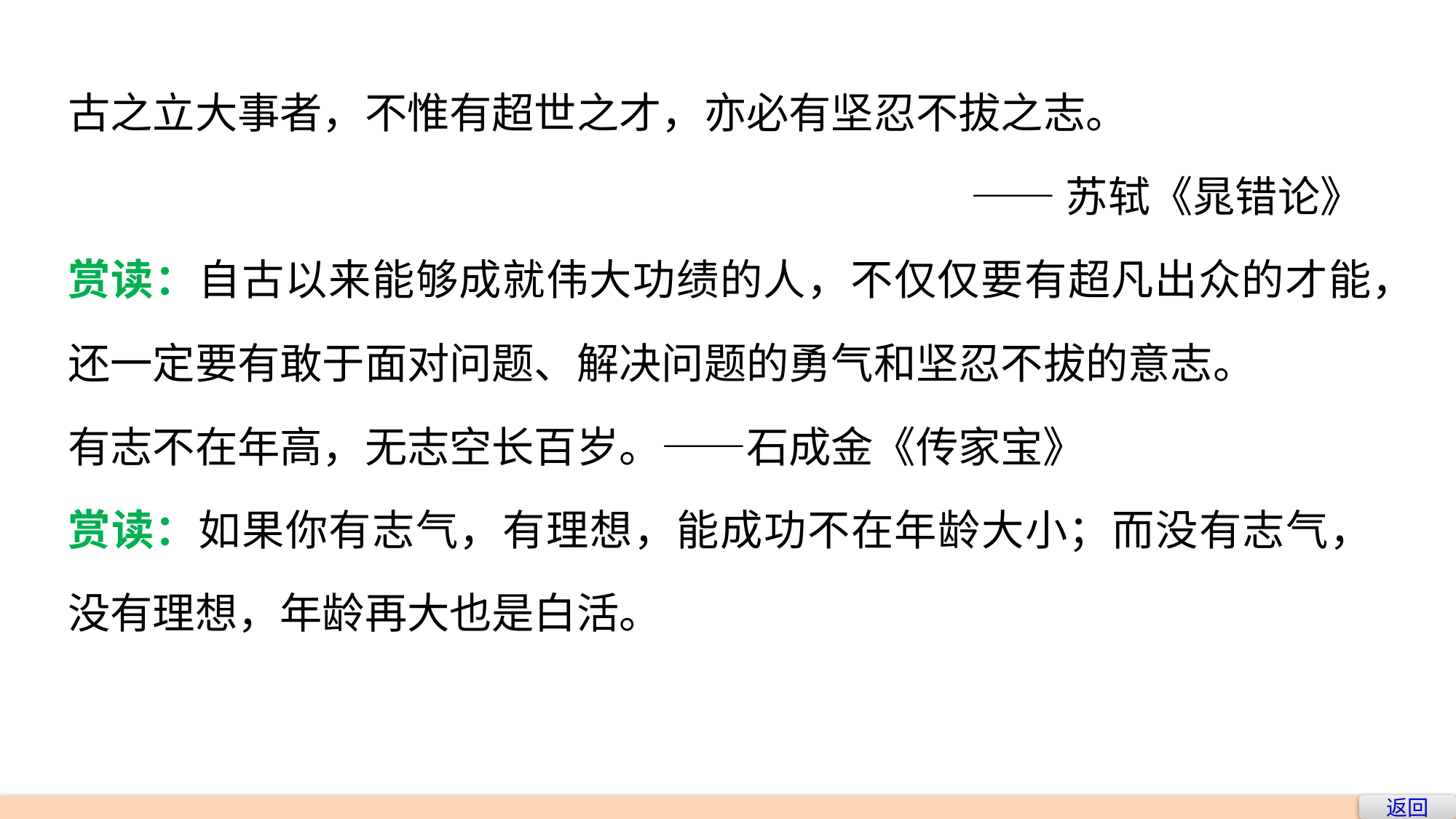

古之立大事者，不惟有超世之才，亦必有坚忍不拔之志。
——苏轼《晁错论》
赏读：自古以来能够成就伟大功绩的人，不仅仅要有超凡出众的才能，还一定要有敢于面对问题、解决问题的勇气和坚忍不拔的意志。
有志不在年高，无志空长百岁。——石成金《传家宝》
赏读：如果你有志气，有理想，能成功不在年龄大小；而没有志气，没有理想，年龄再大也是白活。
返回